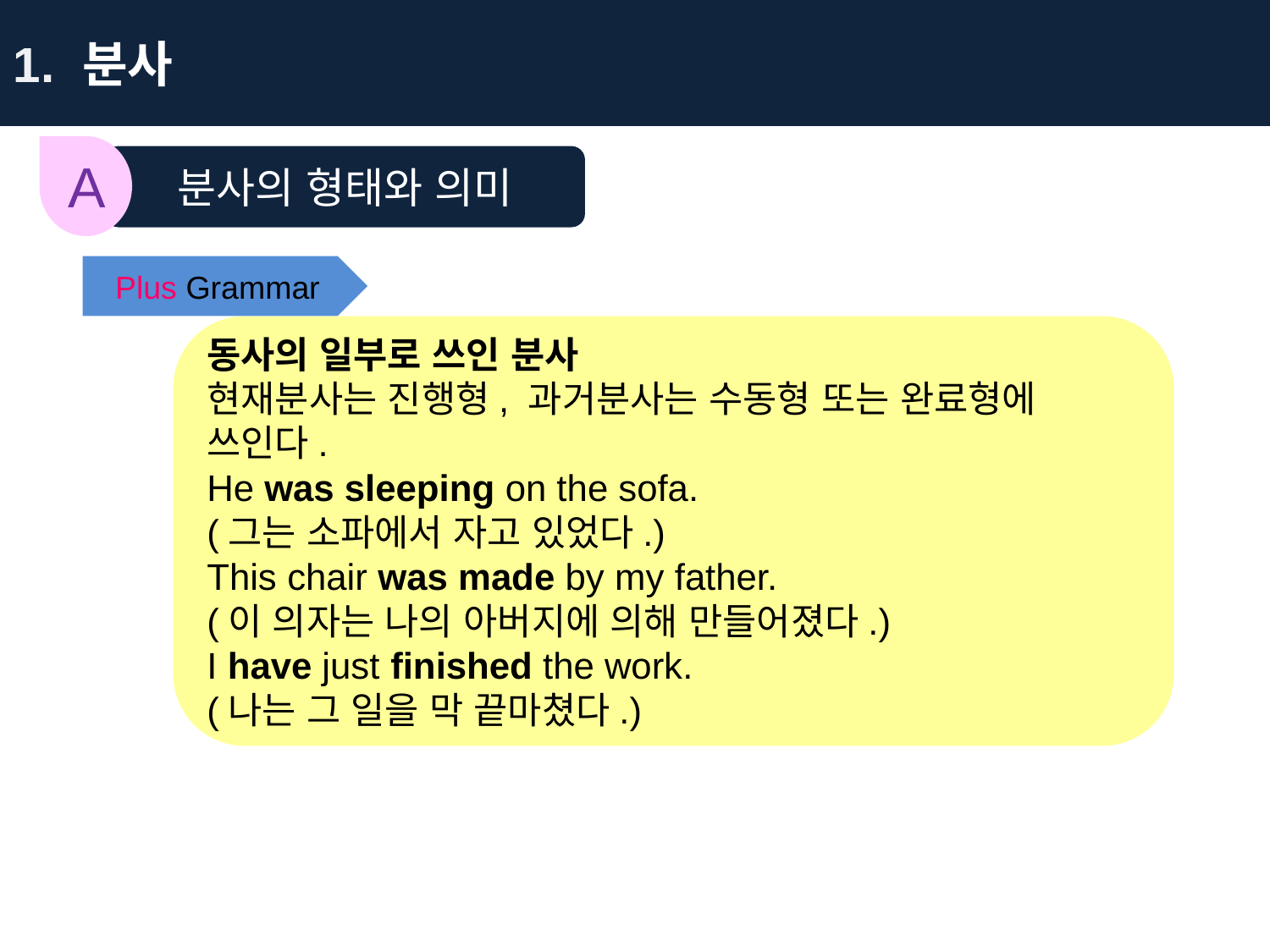

1. 분사

A
분사의 형태와 의미
Plus Grammar
동사의 일부로 쓰인 분사
현재분사는 진행형, 과거분사는 수동형 또는 완료형에 쓰인다.
He was sleeping on the sofa.
(그는 소파에서 자고 있었다.)
This chair was made by my father.
(이 의자는 나의 아버지에 의해 만들어졌다.)
I have just finished the work.
(나는 그 일을 막 끝마쳤다.)